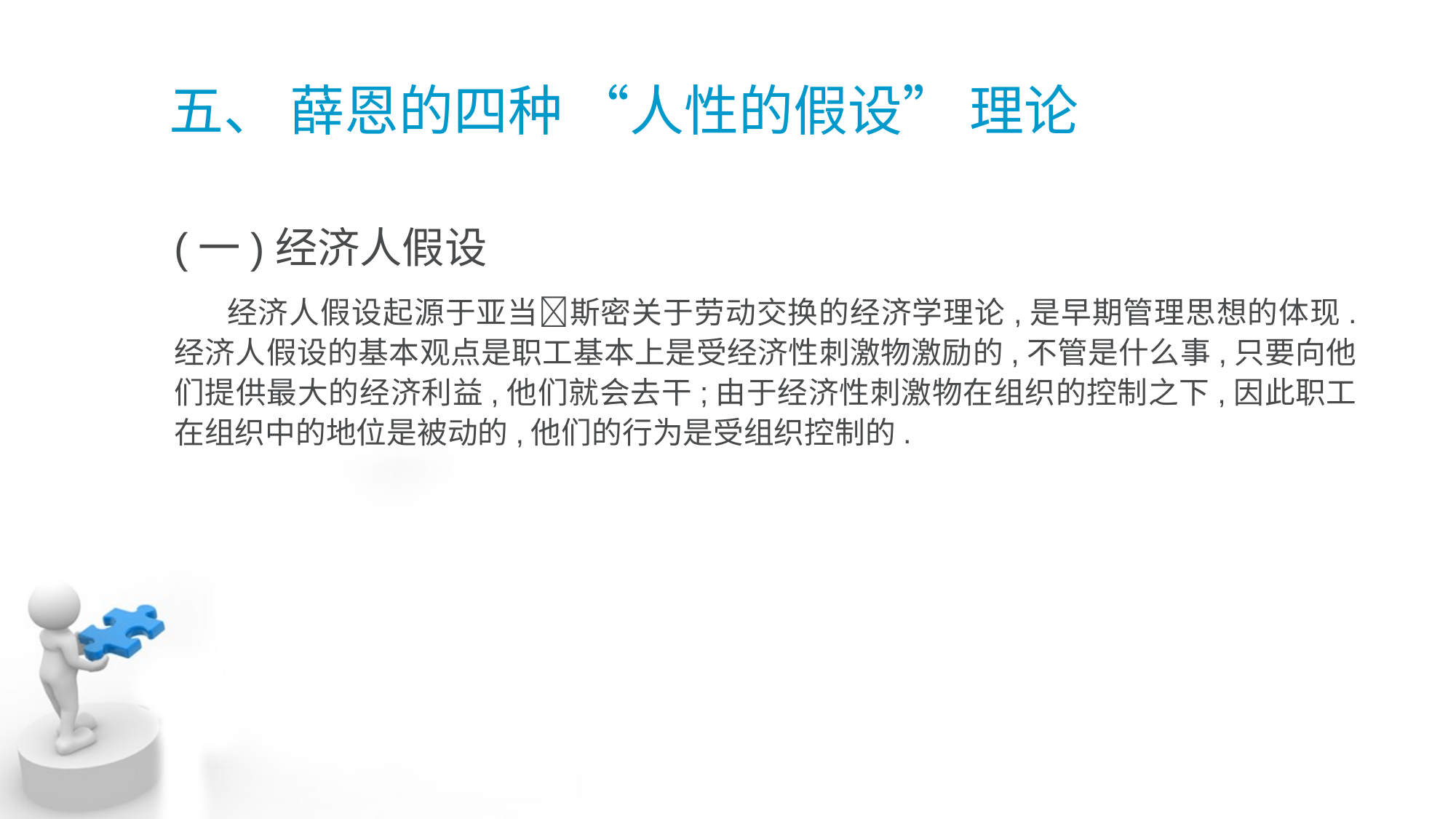

# 五、 薛恩的四种 “人性的假设” 理论
(一)经济人假设
      经济人假设起源于亚当􀅰斯密关于劳动交换的经济学理论,是早期管理思想的体现. 经济人假设的基本观点是职工基本上是受经济性刺激物激励的,不管是什么事,只要向他 们提供最大的经济利益,他们就会去干;由于经济性刺激物在组织的控制之下,因此职工 在组织中的地位是被动的,他们的行为是受组织控制的.